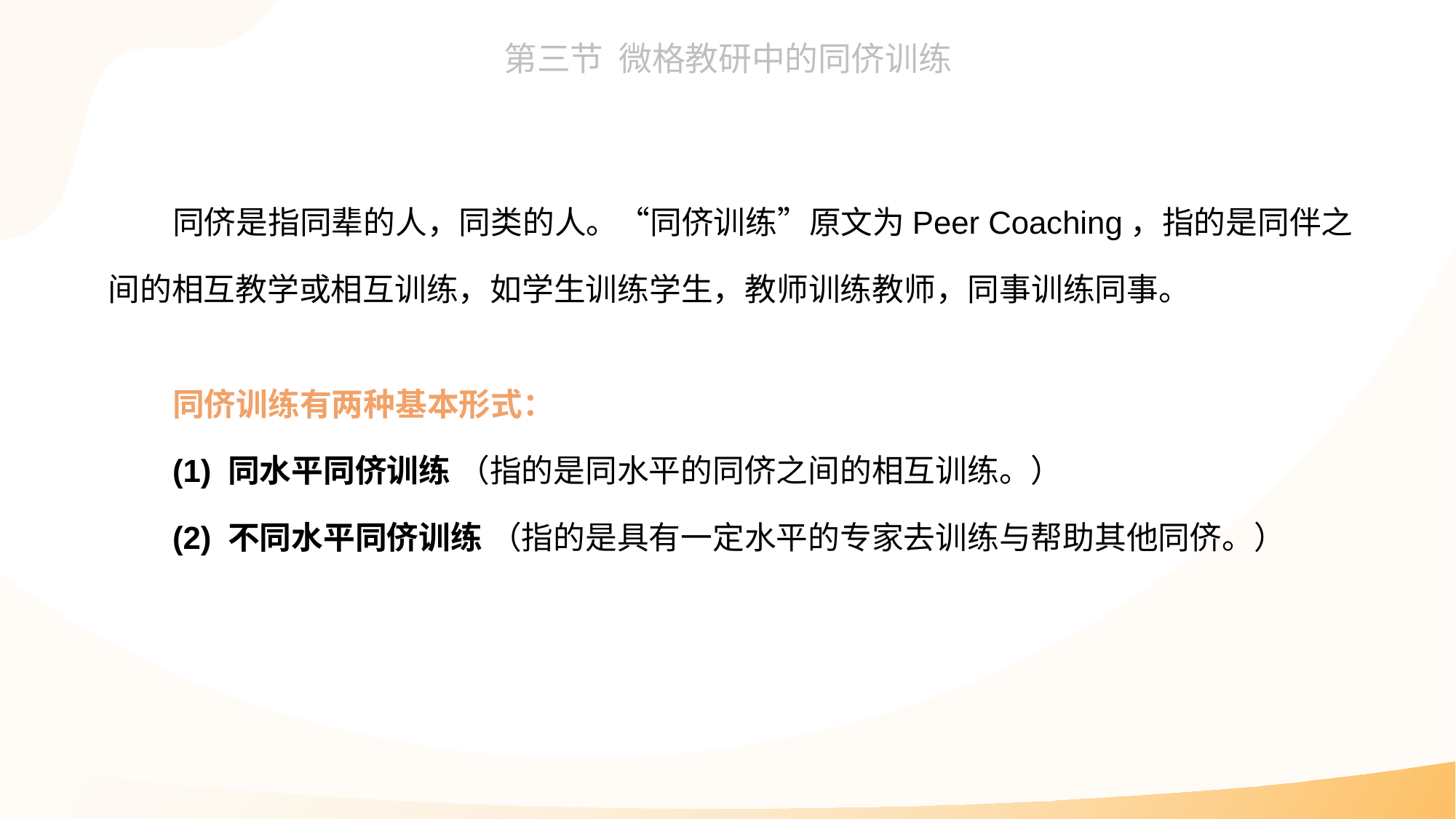

同侪是指同辈的人，同类的人。“同侪训练”原文为Peer Coaching，指的是同伴之间的相互教学或相互训练，如学生训练学生，教师训练教师，同事训练同事。

同侪训练有两种基本形式：
(1) 同水平同侪训练 （指的是同水平的同侪之间的相互训练。）
(2) 不同水平同侪训练 （指的是具有一定水平的专家去训练与帮助其他同侪。）